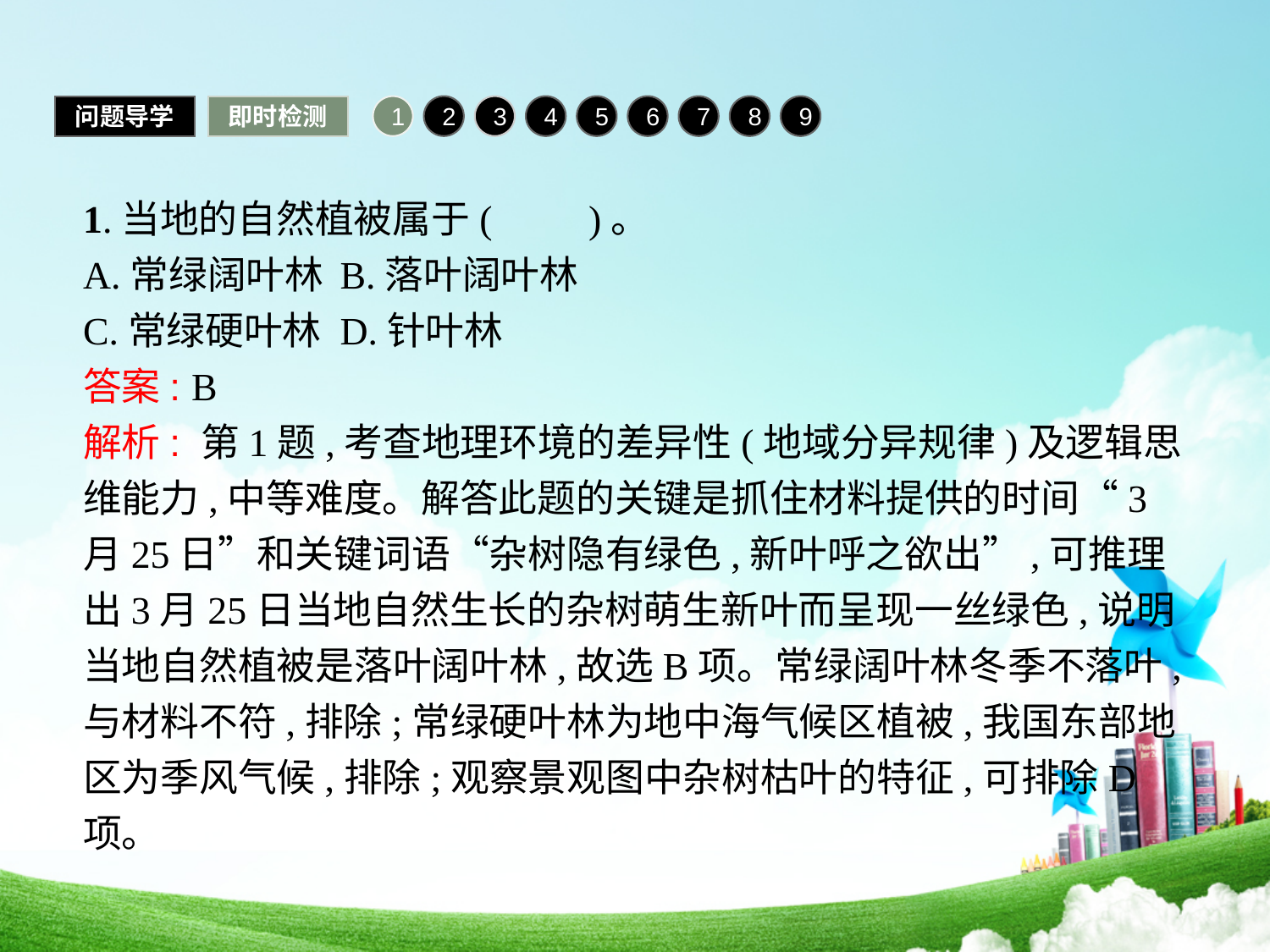

问题导学
即时检测
1
2
3
4
5
6
7
8
9
1.当地的自然植被属于(　　)。
A.常绿阔叶林	B.落叶阔叶林
C.常绿硬叶林	D.针叶林
答案: B
解析: 第1题,考查地理环境的差异性(地域分异规律)及逻辑思维能力,中等难度。解答此题的关键是抓住材料提供的时间“3月25日”和关键词语“杂树隐有绿色,新叶呼之欲出”,可推理出3月25日当地自然生长的杂树萌生新叶而呈现一丝绿色,说明当地自然植被是落叶阔叶林,故选B项。常绿阔叶林冬季不落叶,与材料不符,排除;常绿硬叶林为地中海气候区植被,我国东部地区为季风气候,排除;观察景观图中杂树枯叶的特征,可排除D项。